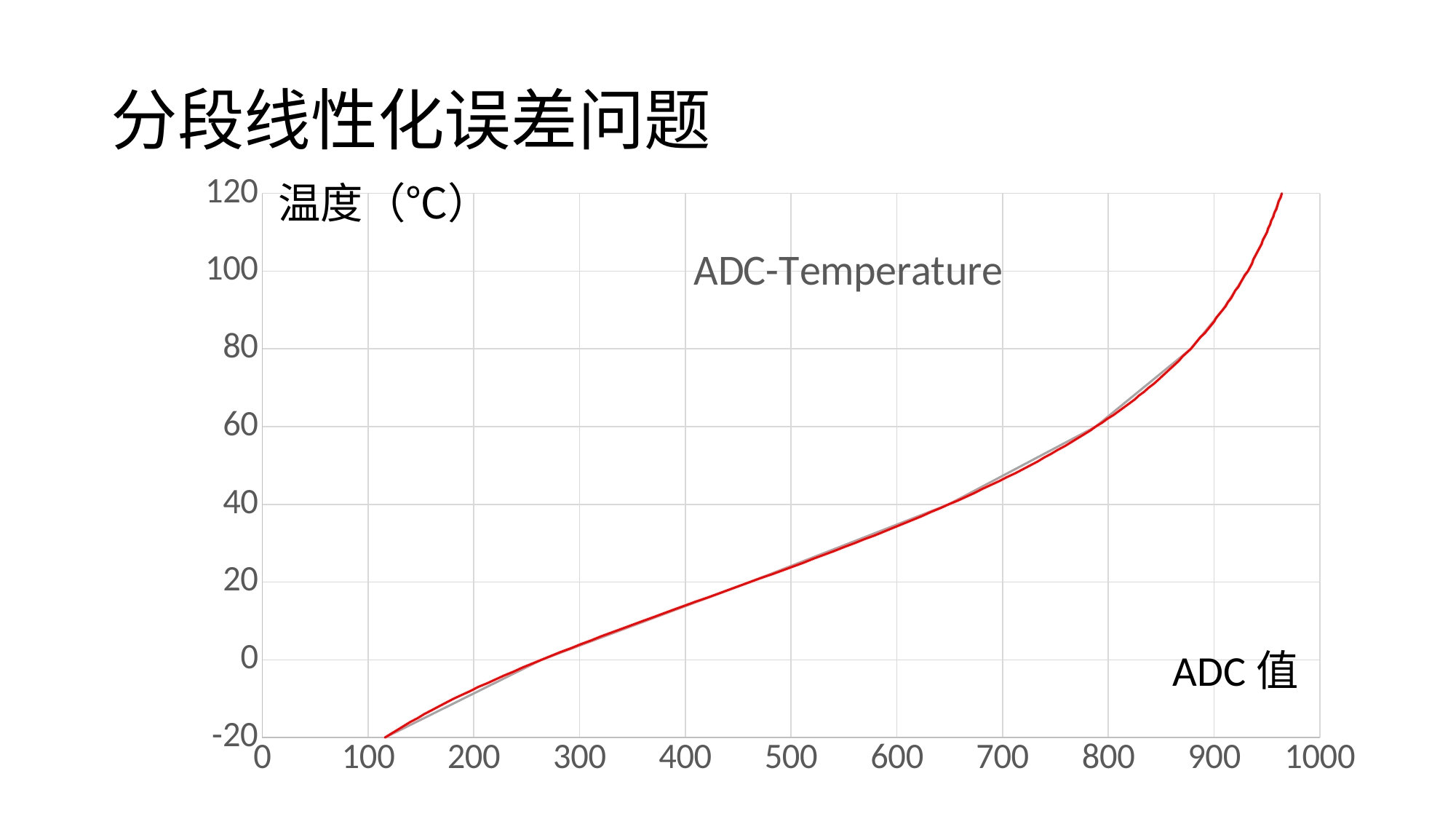

# 分段线性化误差问题
温度（℃）

### Chart: ADC-Temperature

| Category |  |  |
|---|---|---|
ADC值